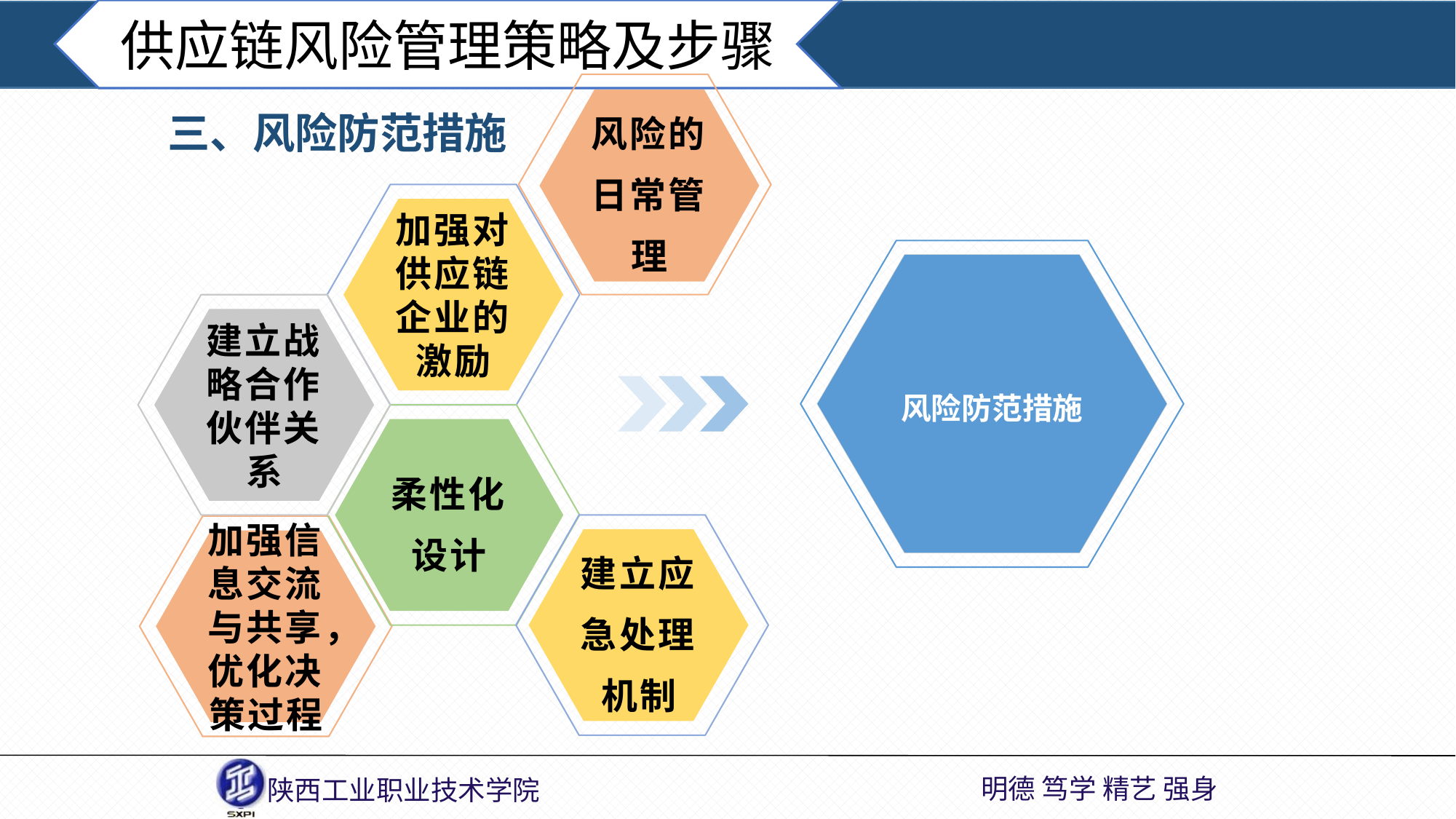

供应链风险管理策略及步骤

风险的日常管理
三、风险防范措施

加强对供应链企业的激励

风险防范措施

建立战略合作伙伴关系

柔性化设计

建立应急处理机制
加强信息交流与共享，优化决策过程